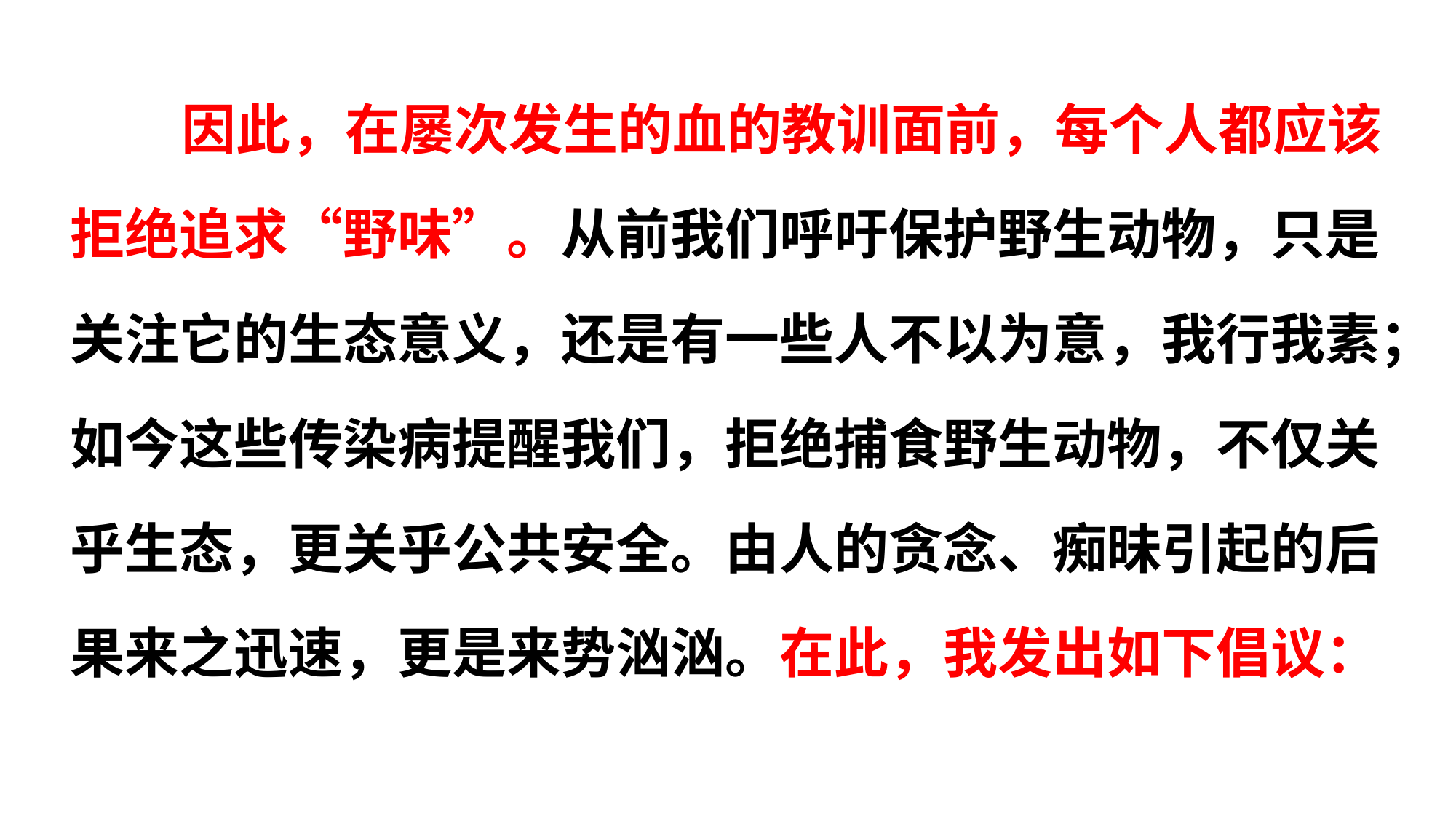

因此，在屡次发生的血的教训面前，每个人都应该拒绝追求“野味”。从前我们呼吁保护野生动物，只是关注它的生态意义，还是有一些人不以为意，我行我素；如今这些传染病提醒我们，拒绝捕食野生动物，不仅关乎生态，更关乎公共安全。由人的贪念、痴昧引起的后果来之迅速，更是来势汹汹。在此，我发出如下倡议：